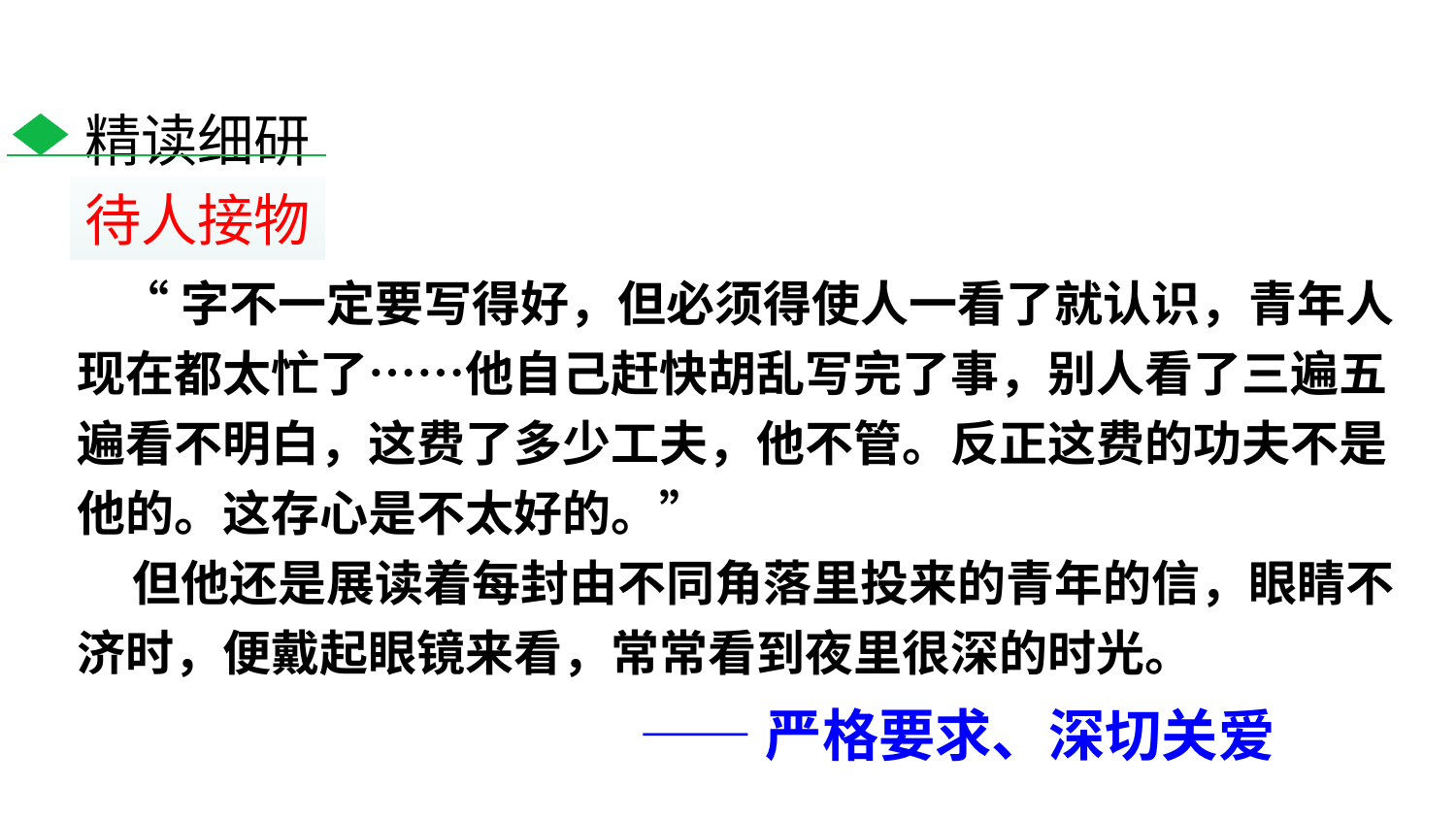

精读细研

待人接物
    “字不一定要写得好，但必须得使人一看了就认识，青年人现在都太忙了……他自己赶快胡乱写完了事，别人看了三遍五遍看不明白，这费了多少工夫，他不管。反正这费的功夫不是他的。这存心是不太好的。”
    但他还是展读着每封由不同角落里投来的青年的信，眼睛不济时，便戴起眼镜来看，常常看到夜里很深的时光。
——严格要求、深切关爱